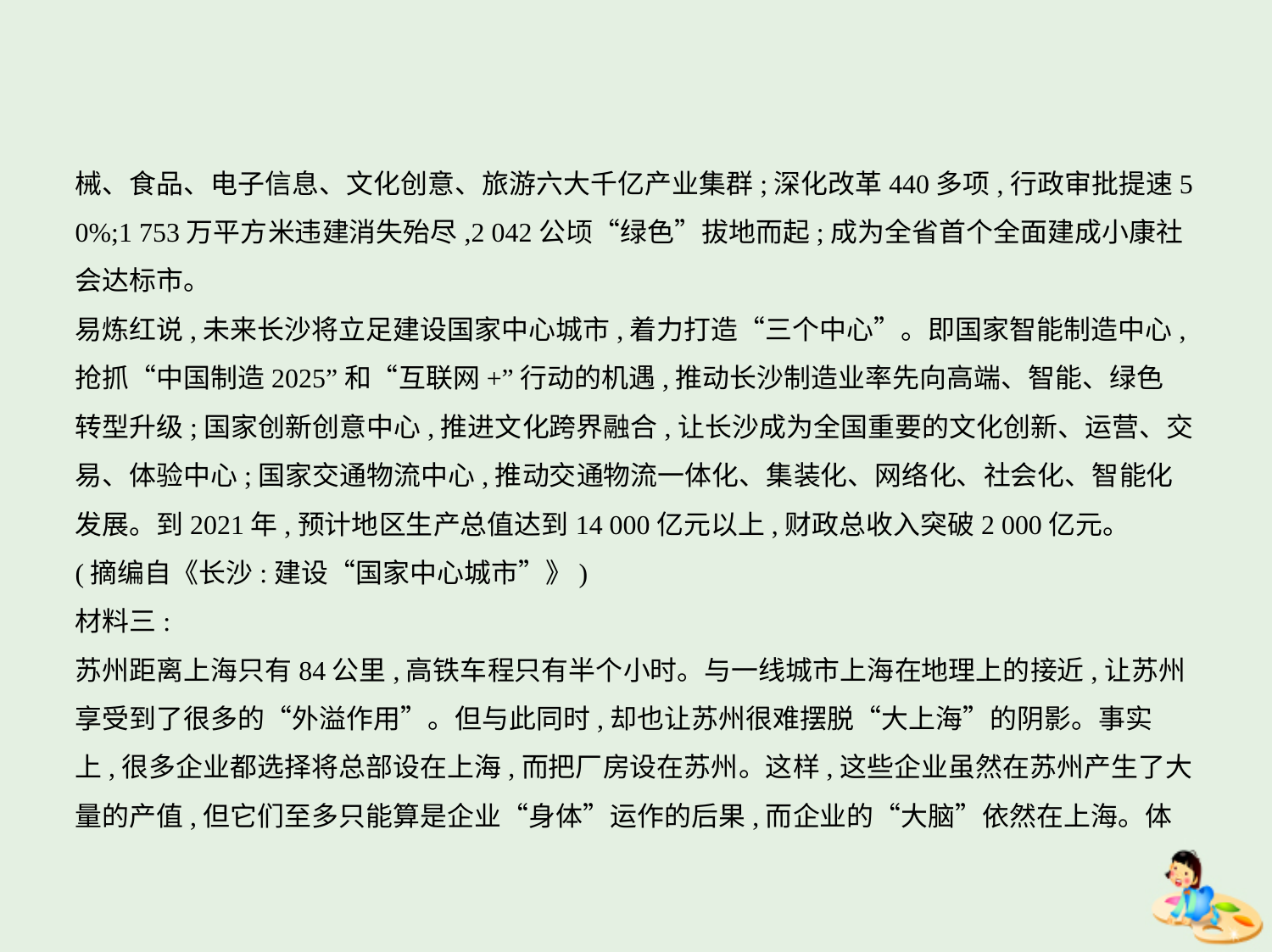

械、食品、电子信息、文化创意、旅游六大千亿产业集群;深化改革440多项,行政审批提速5
0%;1 753万平方米违建消失殆尽,2 042公顷“绿色”拔地而起;成为全省首个全面建成小康社
会达标市。
易炼红说,未来长沙将立足建设国家中心城市,着力打造“三个中心”。即国家智能制造中心,
抢抓“中国制造2025”和“互联网+”行动的机遇,推动长沙制造业率先向高端、智能、绿色
转型升级;国家创新创意中心,推进文化跨界融合,让长沙成为全国重要的文化创新、运营、交
易、体验中心;国家交通物流中心,推动交通物流一体化、集装化、网络化、社会化、智能化
发展。到2021年,预计地区生产总值达到14 000亿元以上,财政总收入突破2 000亿元。
(摘编自《长沙:建设“国家中心城市”》)
材料三:
苏州距离上海只有84公里,高铁车程只有半个小时。与一线城市上海在地理上的接近,让苏州
享受到了很多的“外溢作用”。但与此同时,却也让苏州很难摆脱“大上海”的阴影。事实
上,很多企业都选择将总部设在上海,而把厂房设在苏州。这样,这些企业虽然在苏州产生了大
量的产值,但它们至多只能算是企业“身体”运作的后果,而企业的“大脑”依然在上海。体